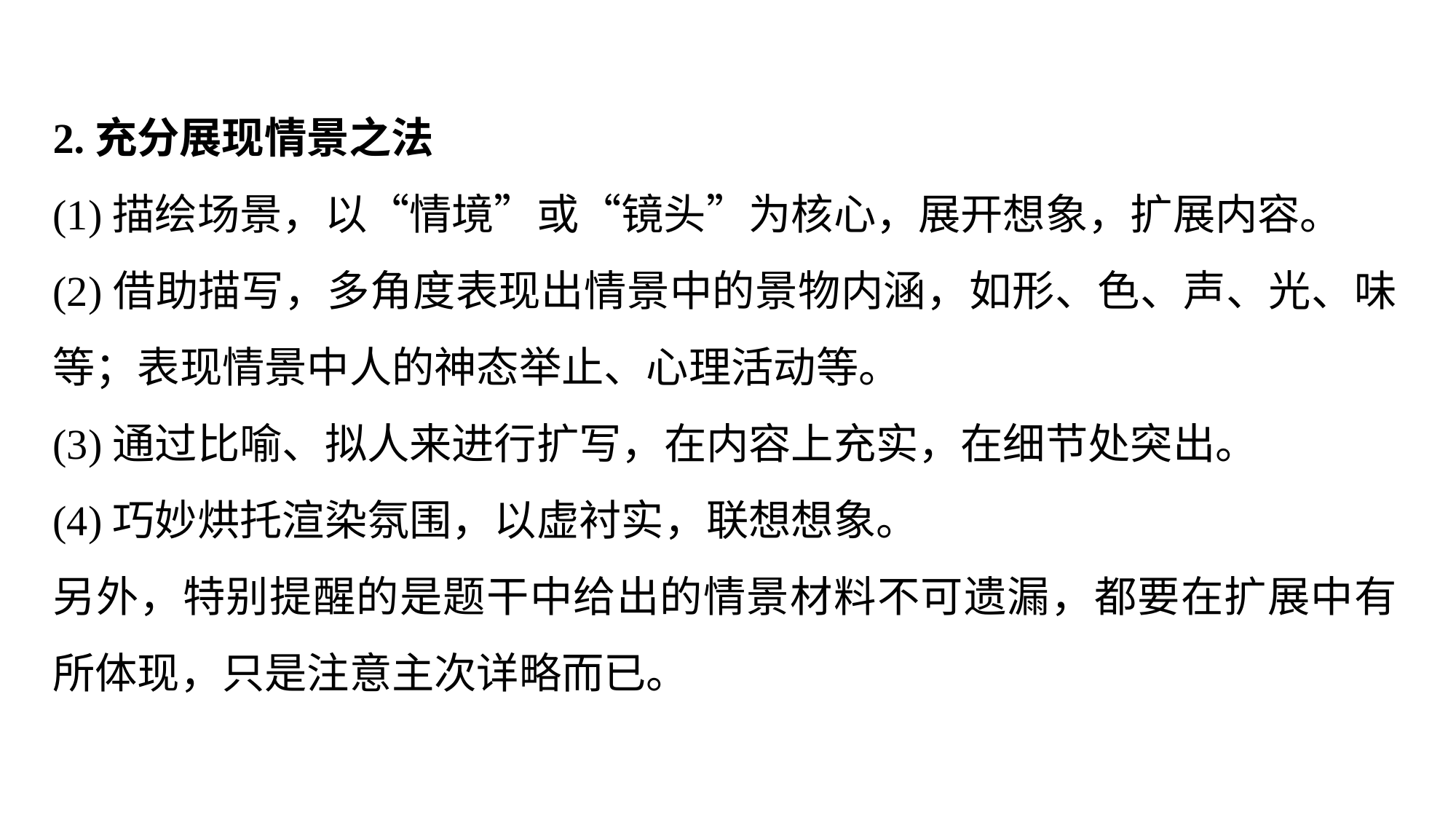

2.充分展现情景之法
(1)描绘场景，以“情境”或“镜头”为核心，展开想象，扩展内容。
(2)借助描写，多角度表现出情景中的景物内涵，如形、色、声、光、味等；表现情景中人的神态举止、心理活动等。
(3)通过比喻、拟人来进行扩写，在内容上充实，在细节处突出。
(4)巧妙烘托渲染氛围，以虚衬实，联想想象。
另外，特别提醒的是题干中给出的情景材料不可遗漏，都要在扩展中有所体现，只是注意主次详略而已。